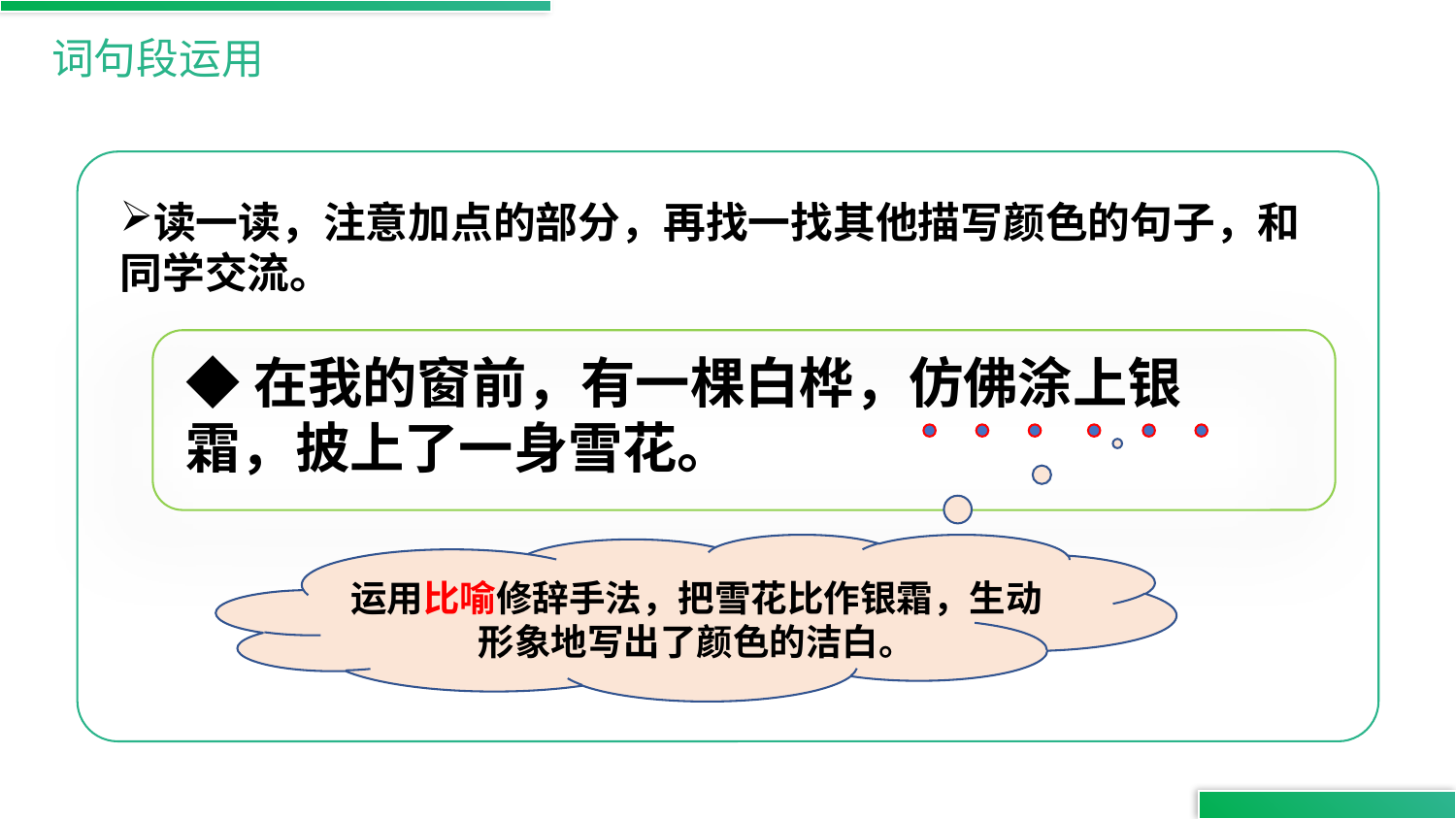

词句段运用
读一读，注意加点的部分，再找一找其他描写颜色的句子，和同学交流。

◆在我的窗前，有一棵白桦，仿佛涂上银霜，披上了一身雪花。

运用比喻修辞手法，把雪花比作银霜，生动形象地写出了颜色的洁白。